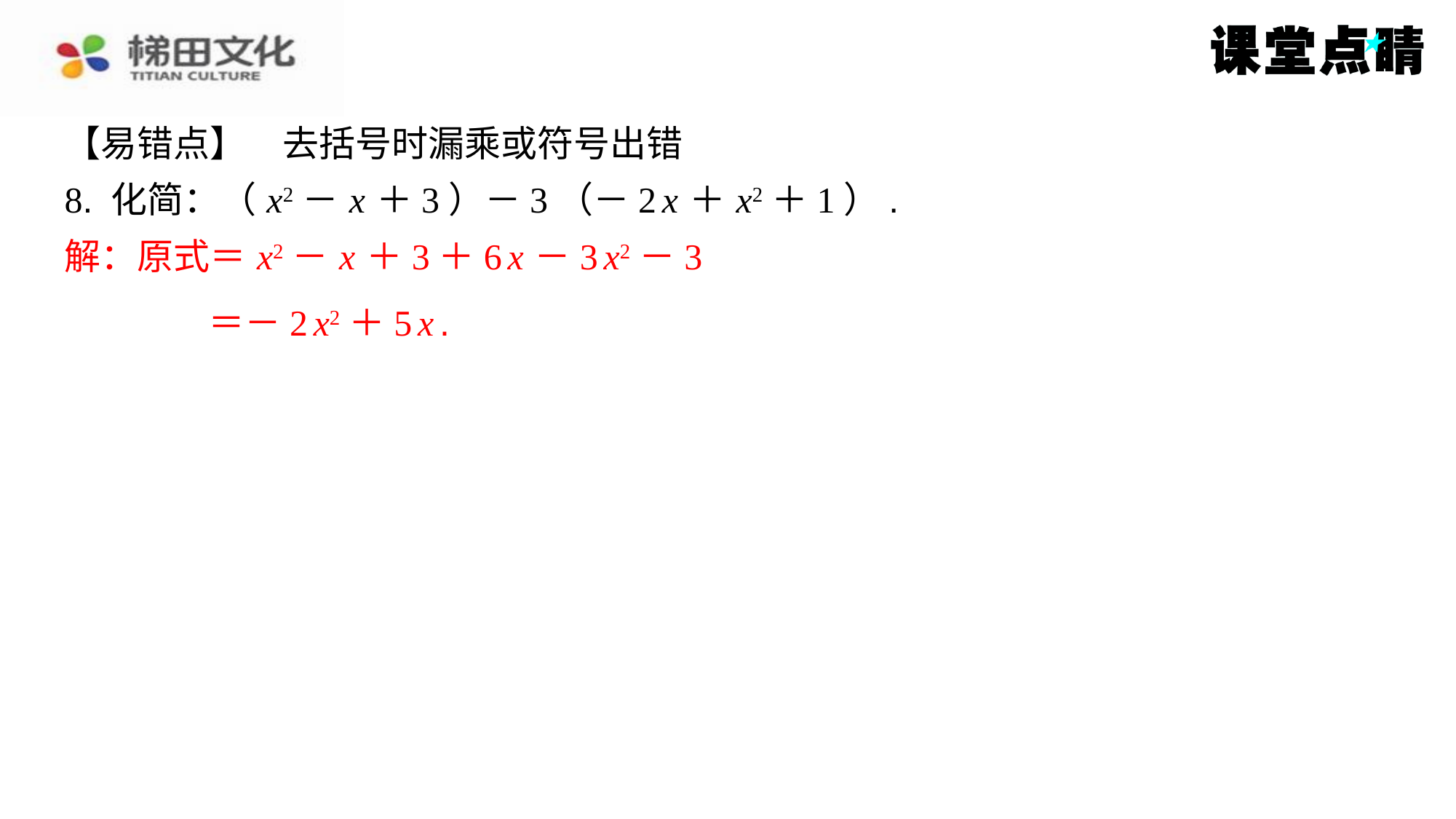

【易错点】　去括号时漏乘或符号出错
8. 化简：（ x2－ x ＋3）－3（－2 x ＋ x2＋1）.
解：原式＝ x2－ x ＋3＋6 x －3 x2－3
＝－2 x2＋5 x .
解：原式＝ x2－ x ＋3＋6 x －3 x2－3
＝－2 x2＋5 x .